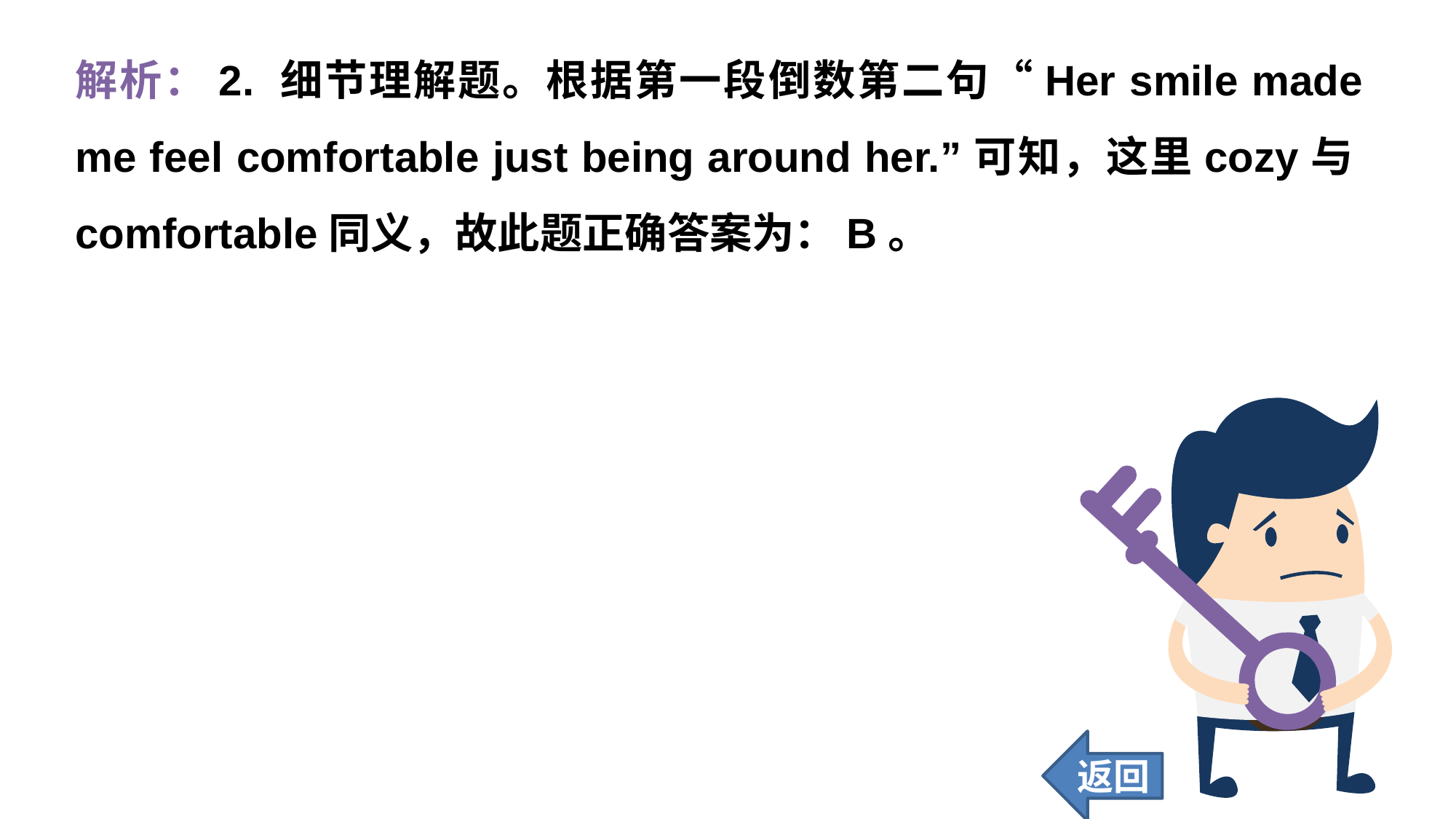

解析：2. 细节理解题。根据第一段倒数第二句“Her smile made me feel comfortable just being around her.”可知，这里cozy与comfortable同义，故此题正确答案为：B。

返回
190